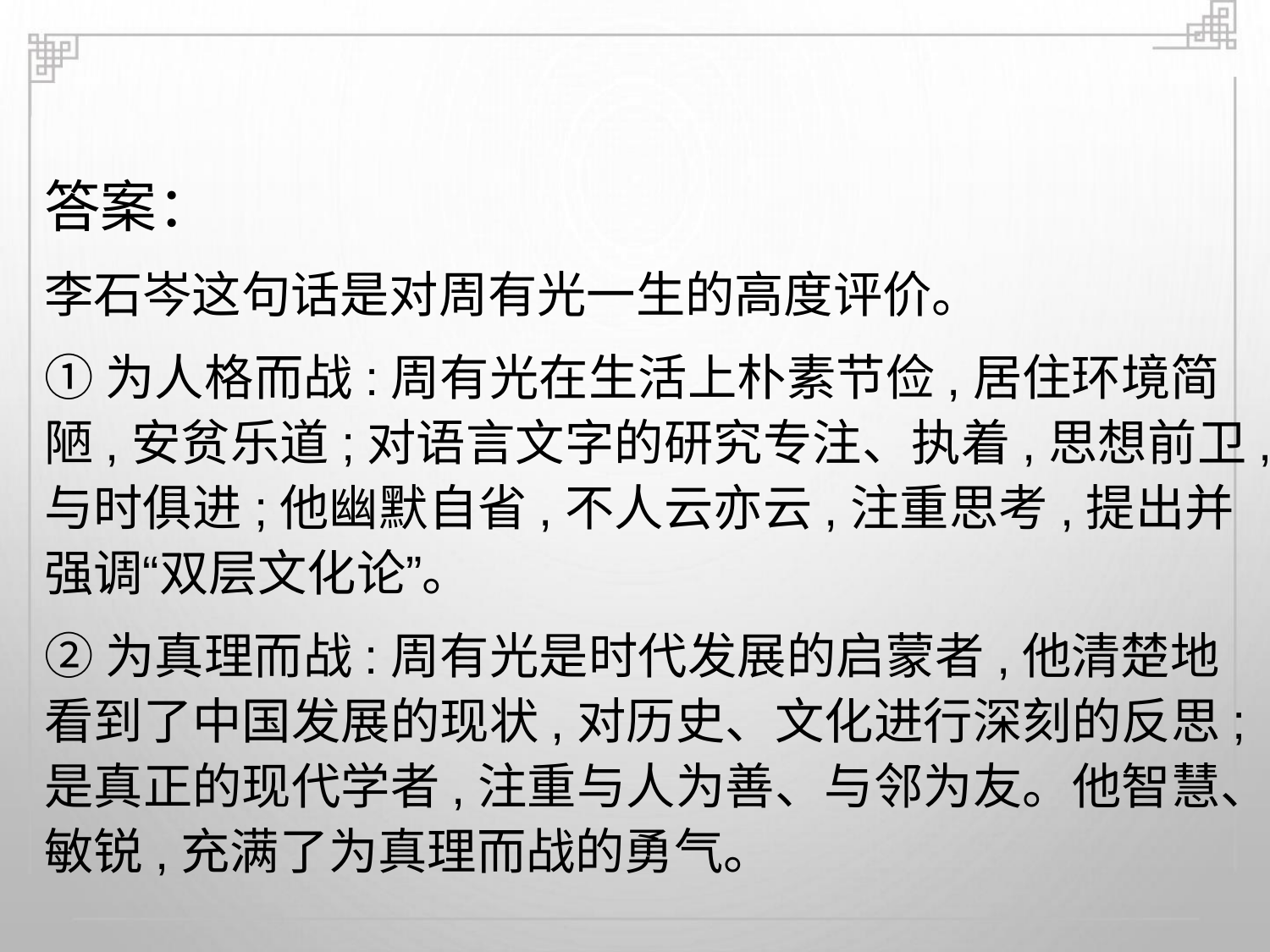

答案：
李石岑这句话是对周有光一生的高度评价。
①为人格而战:周有光在生活上朴素节俭,居住环境简
陋,安贫乐道;对语言文字的研究专注、执着,思想前卫,
与时俱进;他幽默自省,不人云亦云,注重思考,提出并
强调“双层文化论”。
②为真理而战:周有光是时代发展的启蒙者,他清楚地
看到了中国发展的现状,对历史、文化进行深刻的反思;
是真正的现代学者,注重与人为善、与邻为友。他智慧、
敏锐,充满了为真理而战的勇气。